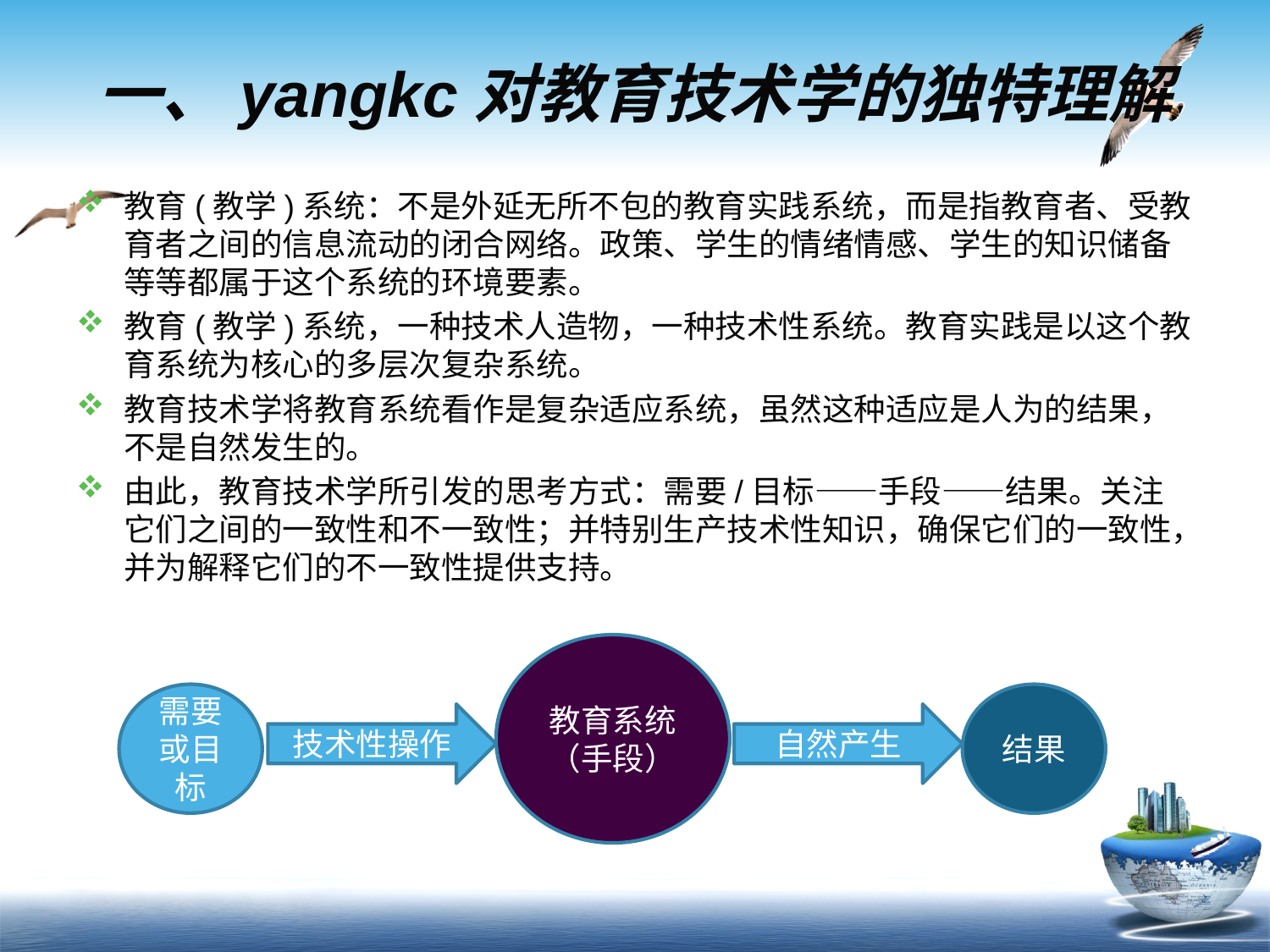

# 一、yangkc对教育技术学的独特理解
教育(教学)系统：不是外延无所不包的教育实践系统，而是指教育者、受教育者之间的信息流动的闭合网络。政策、学生的情绪情感、学生的知识储备等等都属于这个系统的环境要素。
教育(教学)系统，一种技术人造物，一种技术性系统。教育实践是以这个教育系统为核心的多层次复杂系统。
教育技术学将教育系统看作是复杂适应系统，虽然这种适应是人为的结果，不是自然发生的。
由此，教育技术学所引发的思考方式：需要/目标——手段——结果。关注它们之间的一致性和不一致性；并特别生产技术性知识，确保它们的一致性，并为解释它们的不一致性提供支持。

教育系统
（手段）
需要或目标
结果
技术性操作
自然产生